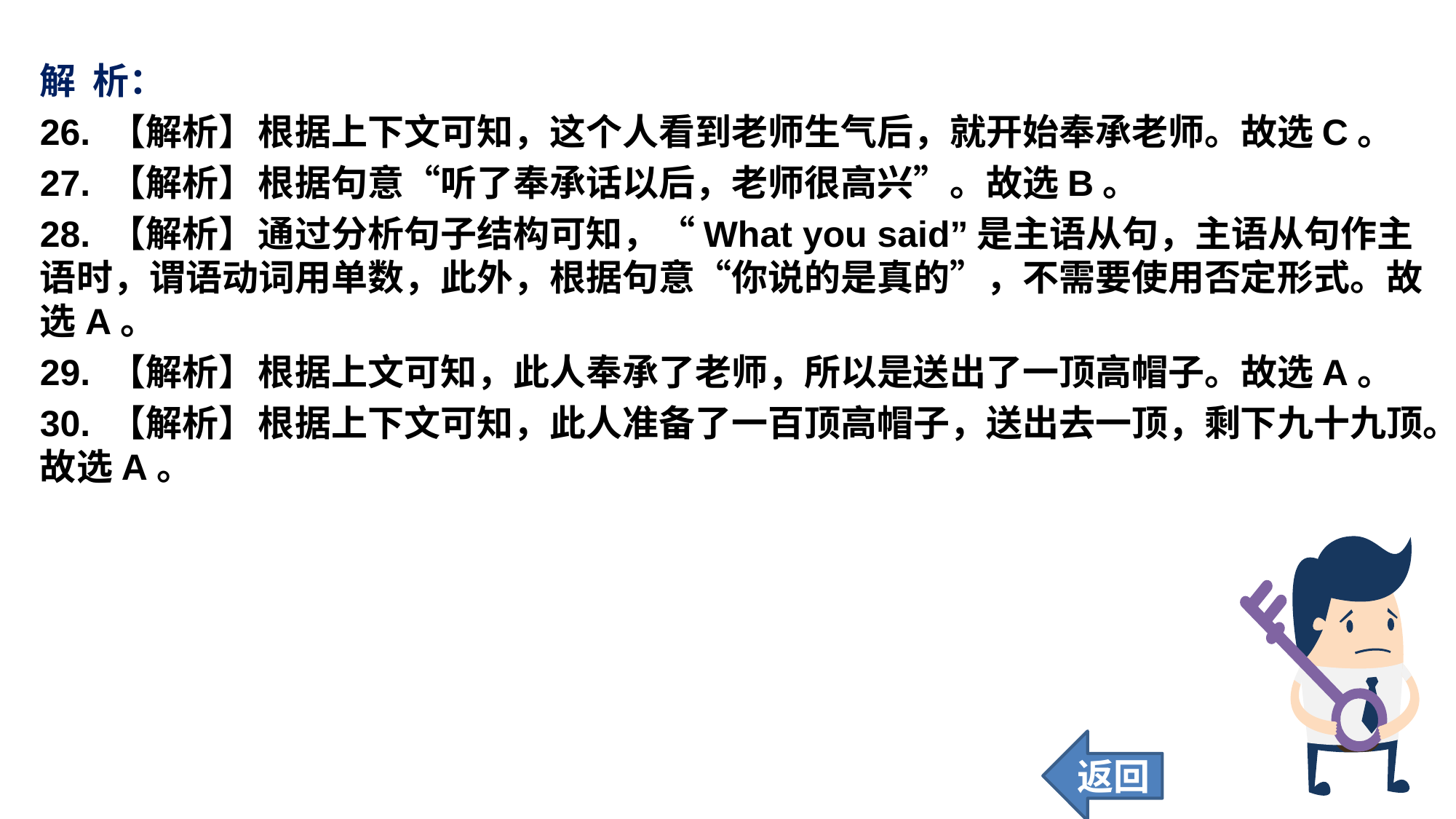

解  析：
26. 【解析】	根据上下文可知，这个人看到老师生气后，就开始奉承老师。故选C。
27. 【解析】	根据句意“听了奉承话以后，老师很高兴”。故选B。
28. 【解析】	通过分析句子结构可知，“What you said”是主语从句，主语从句作主语时，谓语动词用单数，此外，根据句意“你说的是真的”，不需要使用否定形式。故选A。
29. 【解析】	根据上文可知，此人奉承了老师，所以是送出了一顶高帽子。故选A。
30. 【解析】	根据上下文可知，此人准备了一百顶高帽子，送出去一顶，剩下九十九顶。故选A。

返回
28